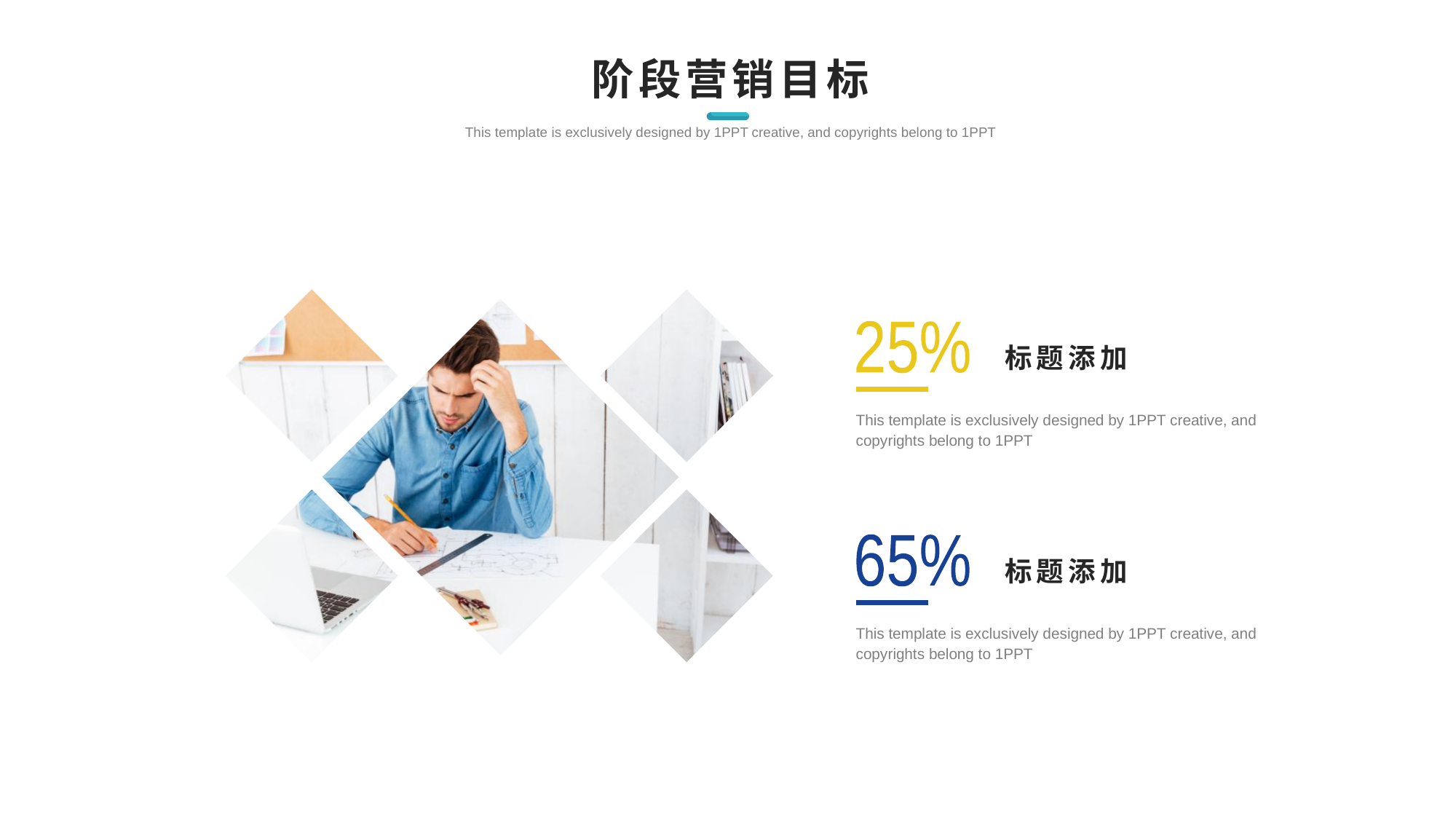

阶段营销目标

This template is exclusively designed by 1PPT creative, and copyrights belong to 1PPT

25%
标题添加
This template is exclusively designed by 1PPT creative, and copyrights belong to 1PPT
65%
标题添加
This template is exclusively designed by 1PPT creative, and copyrights belong to 1PPT